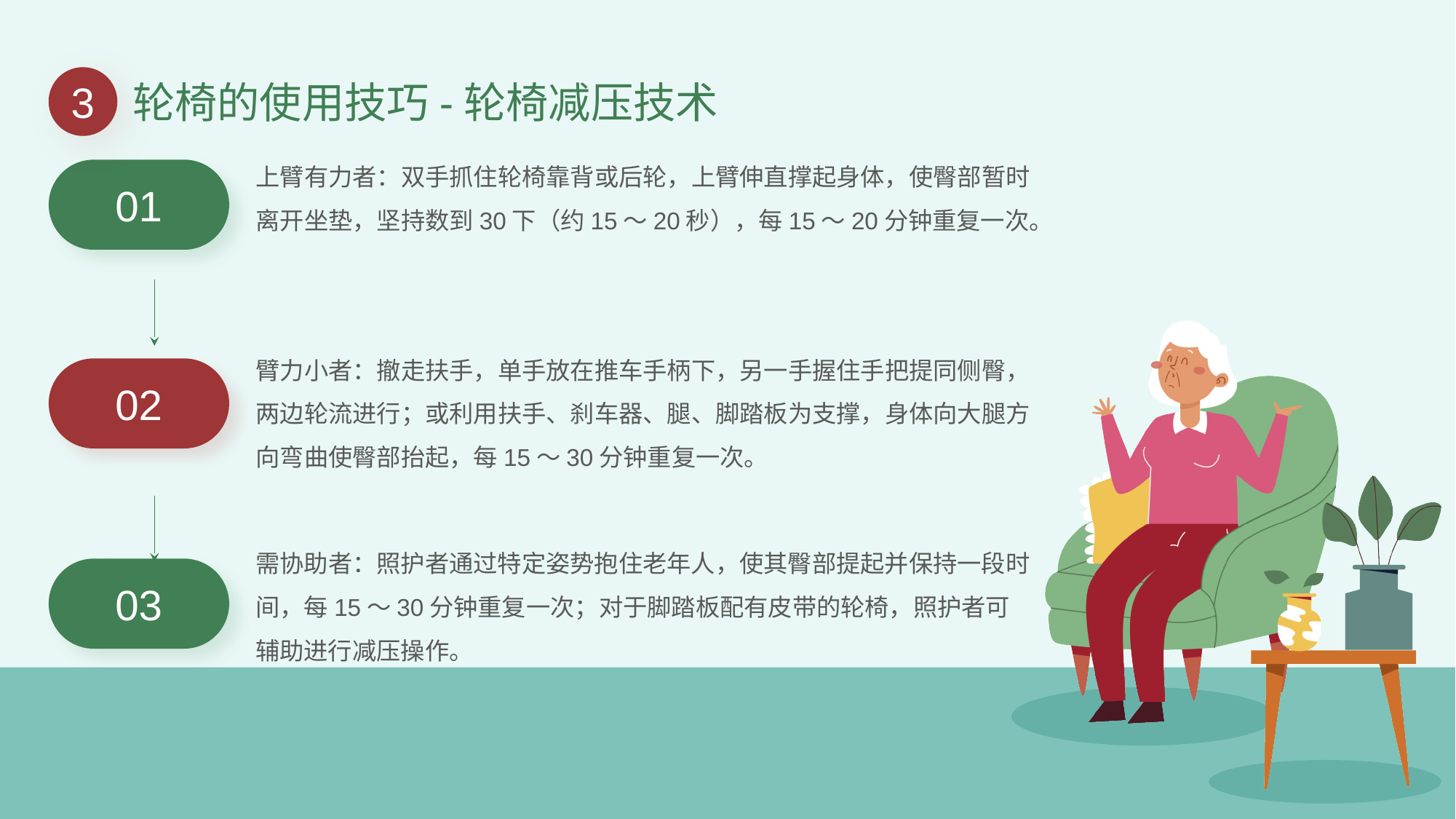

3
轮椅的使用技巧-轮椅减压技术
上臂有力者：双手抓住轮椅靠背或后轮，上臂伸直撑起身体，使臀部暂时离开坐垫，坚持数到30下（约15～20秒），每15～20分钟重复一次。
01
臂力小者：撤走扶手，单手放在推车手柄下，另一手握住手把提同侧臀，两边轮流进行；或利用扶手、刹车器、腿、脚踏板为支撑，身体向大腿方向弯曲使臀部抬起，每15～30分钟重复一次。
02
需协助者：照护者通过特定姿势抱住老年人，使其臀部提起并保持一段时间，每15～30分钟重复一次；对于脚踏板配有皮带的轮椅，照护者可辅助进行减压操作。
03